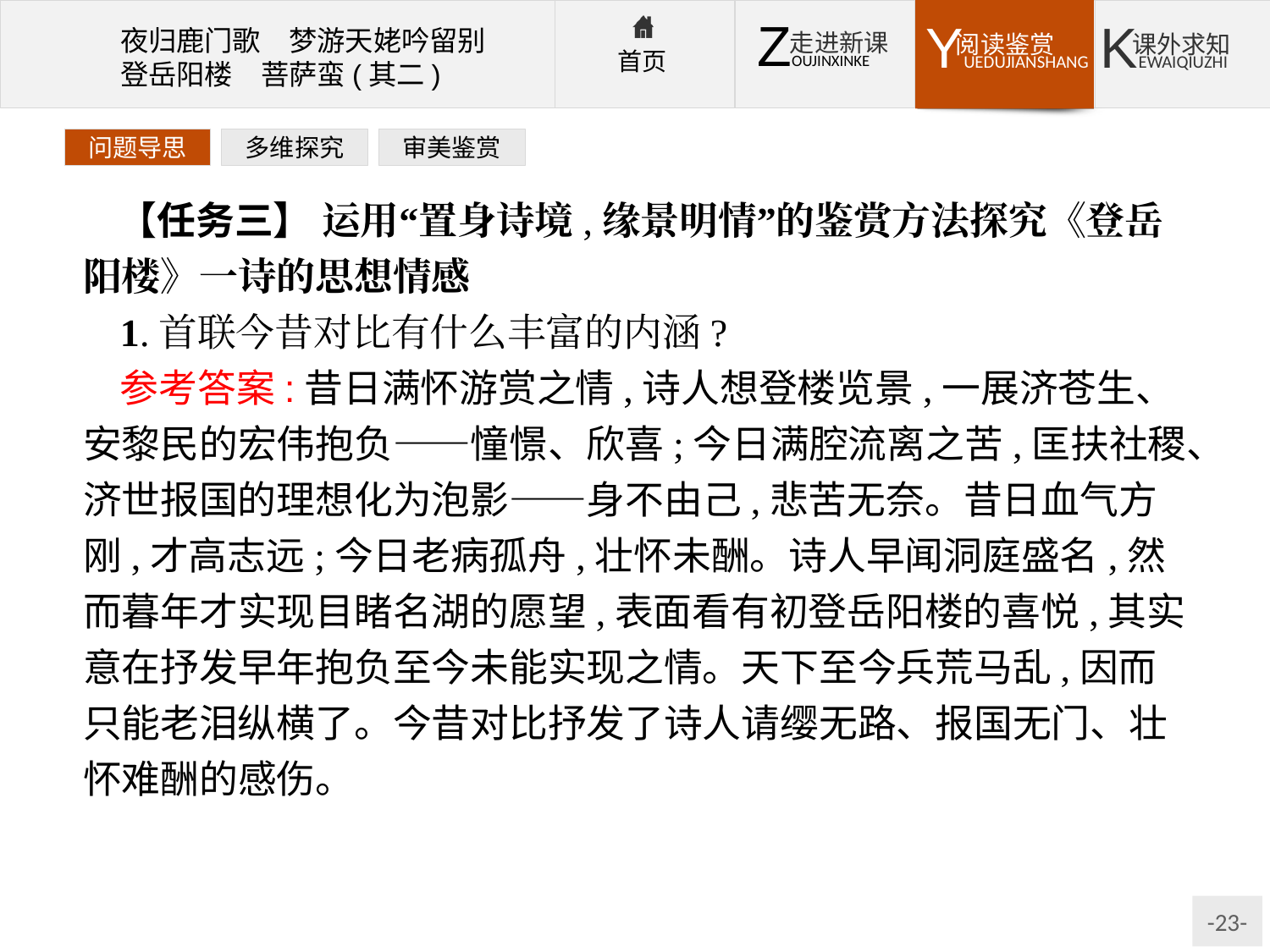

问题导思
多维探究
审美鉴赏
【任务三】 运用“置身诗境,缘景明情”的鉴赏方法探究《登岳阳楼》一诗的思想情感
1.首联今昔对比有什么丰富的内涵?
参考答案:昔日满怀游赏之情,诗人想登楼览景,一展济苍生、安黎民的宏伟抱负——憧憬、欣喜;今日满腔流离之苦,匡扶社稷、济世报国的理想化为泡影——身不由己,悲苦无奈。昔日血气方刚,才高志远;今日老病孤舟,壮怀未酬。诗人早闻洞庭盛名,然而暮年才实现目睹名湖的愿望,表面看有初登岳阳楼的喜悦,其实意在抒发早年抱负至今未能实现之情。天下至今兵荒马乱,因而只能老泪纵横了。今昔对比抒发了诗人请缨无路、报国无门、壮怀难酬的感伤。